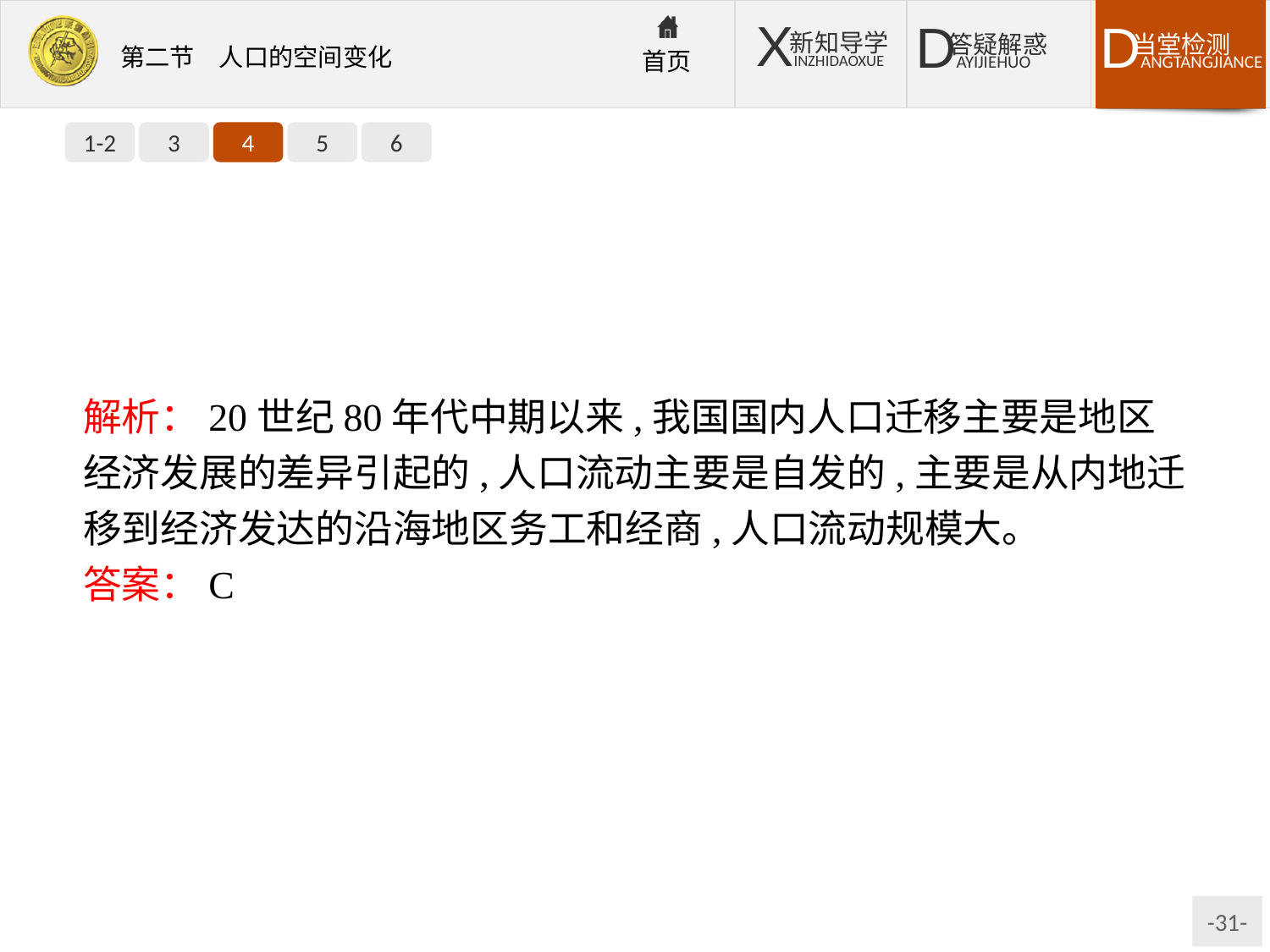

1-2
3
4
5
6
解析：20世纪80年代中期以来,我国国内人口迁移主要是地区经济发展的差异引起的,人口流动主要是自发的,主要是从内地迁移到经济发达的沿海地区务工和经商,人口流动规模大。
答案：C